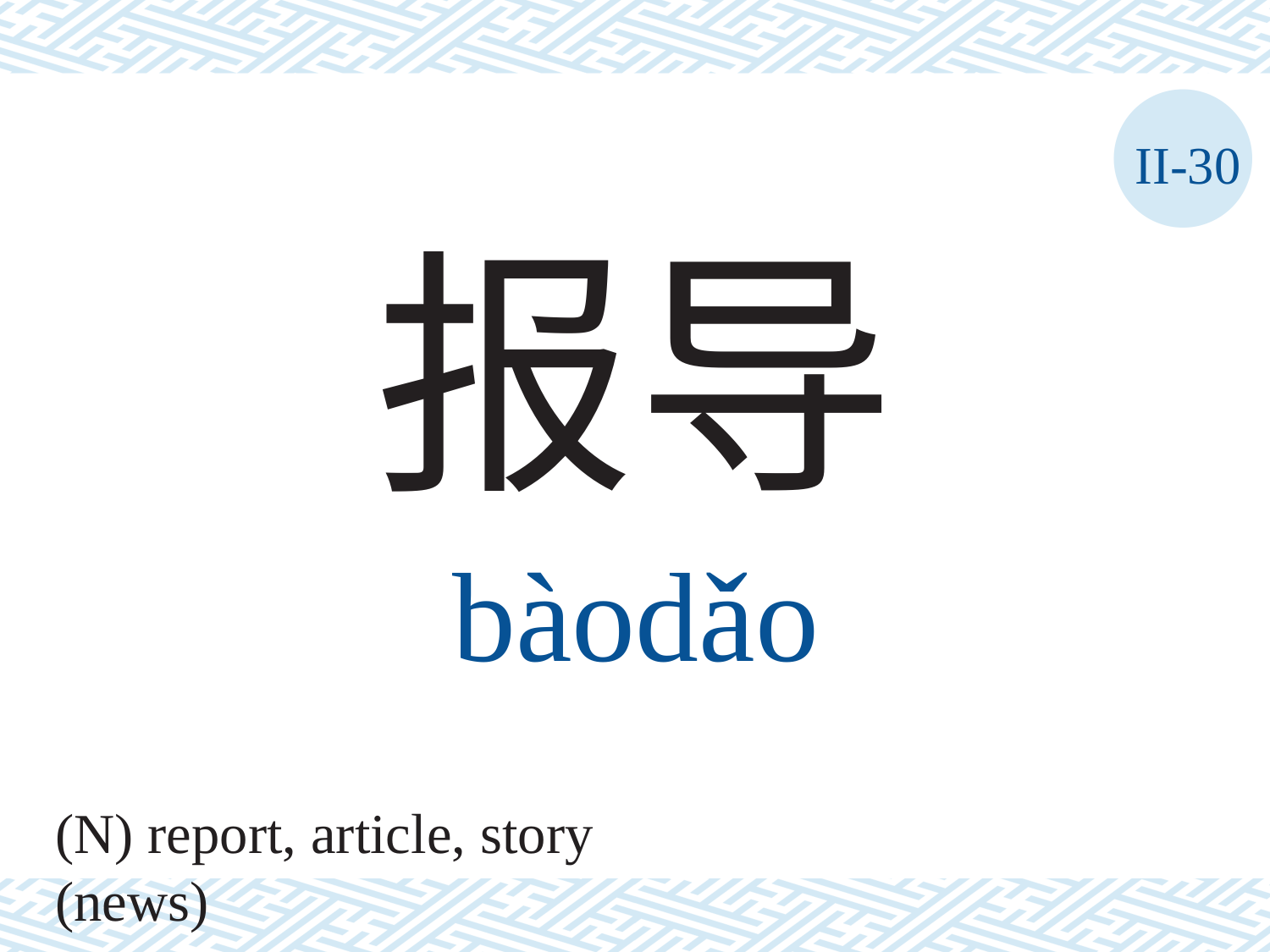

II-30
报导
bàodǎo
(N) report, article, story (news)